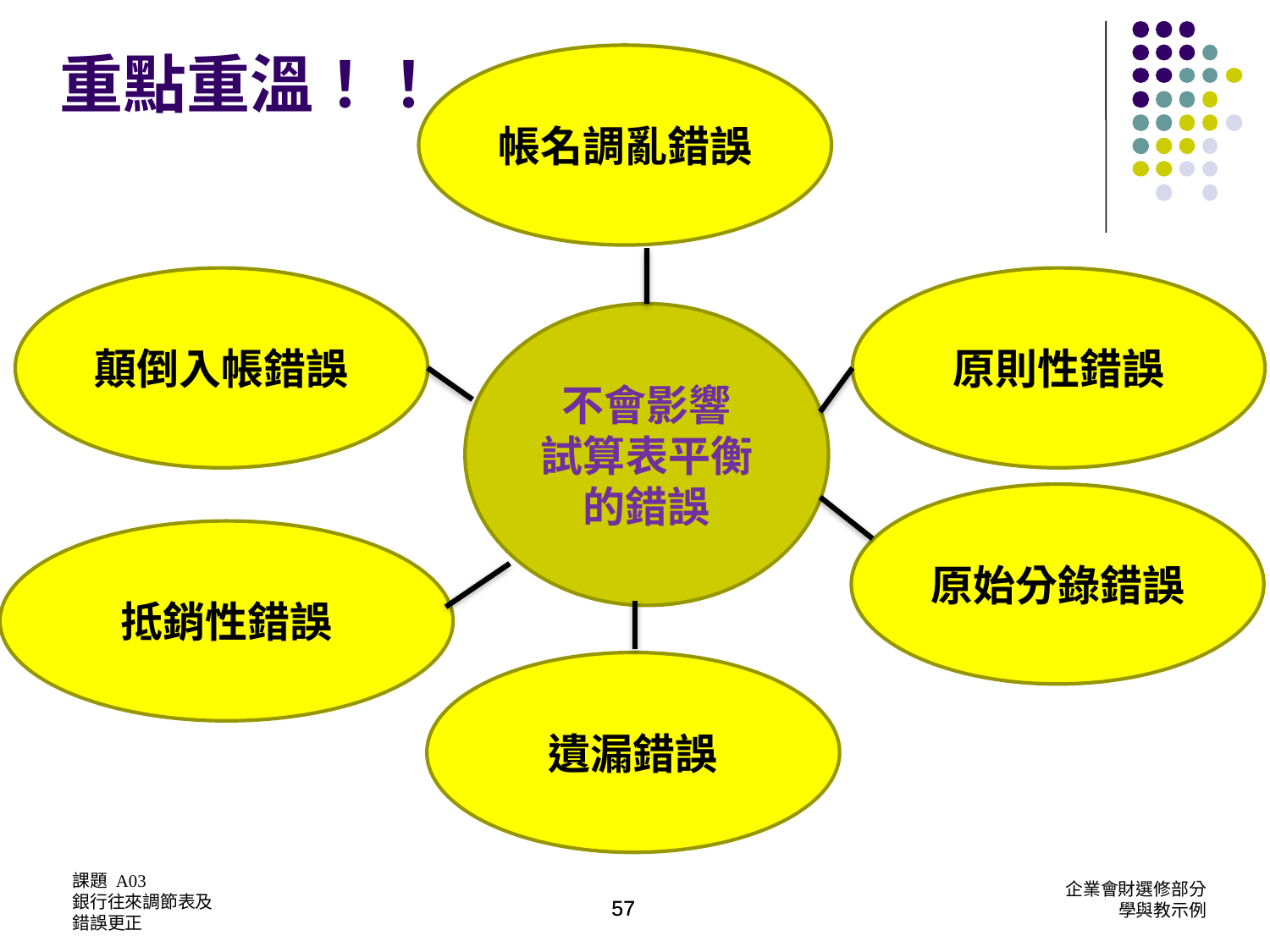

重點重溫！！
帳名調亂錯誤
顛倒入帳錯誤
原則性錯誤
不會影響
試算表平衡的錯誤
原始分錄錯誤
抵銷性錯誤
遺漏錯誤

57

57